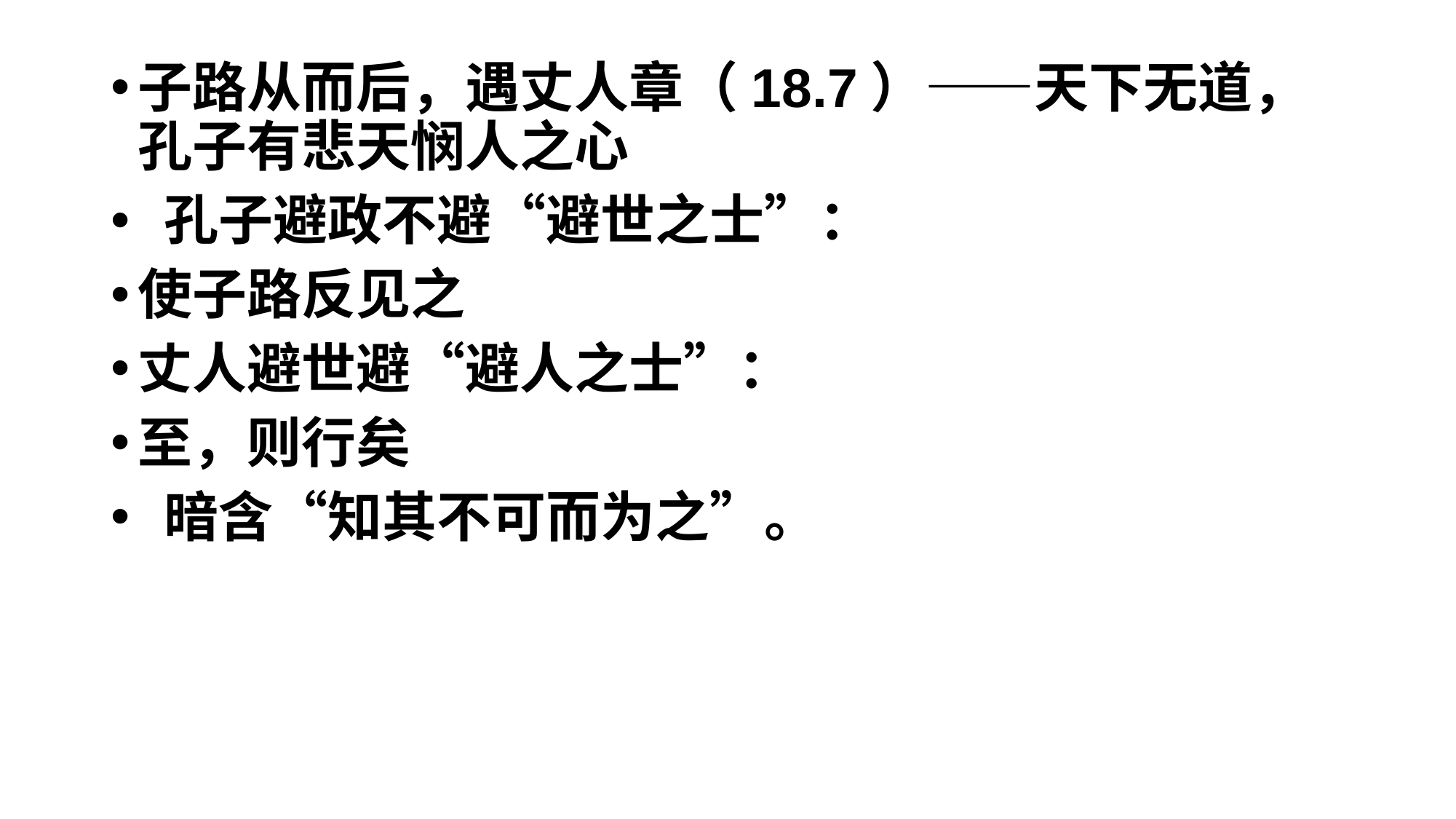

#
子路从而后，遇丈人章（18.7）——天下无道，孔子有悲天悯人之心
 孔子避政不避“避世之士”：
使子路反见之
丈人避世避“避人之士”：
至，则行矣
 暗含“知其不可而为之”。